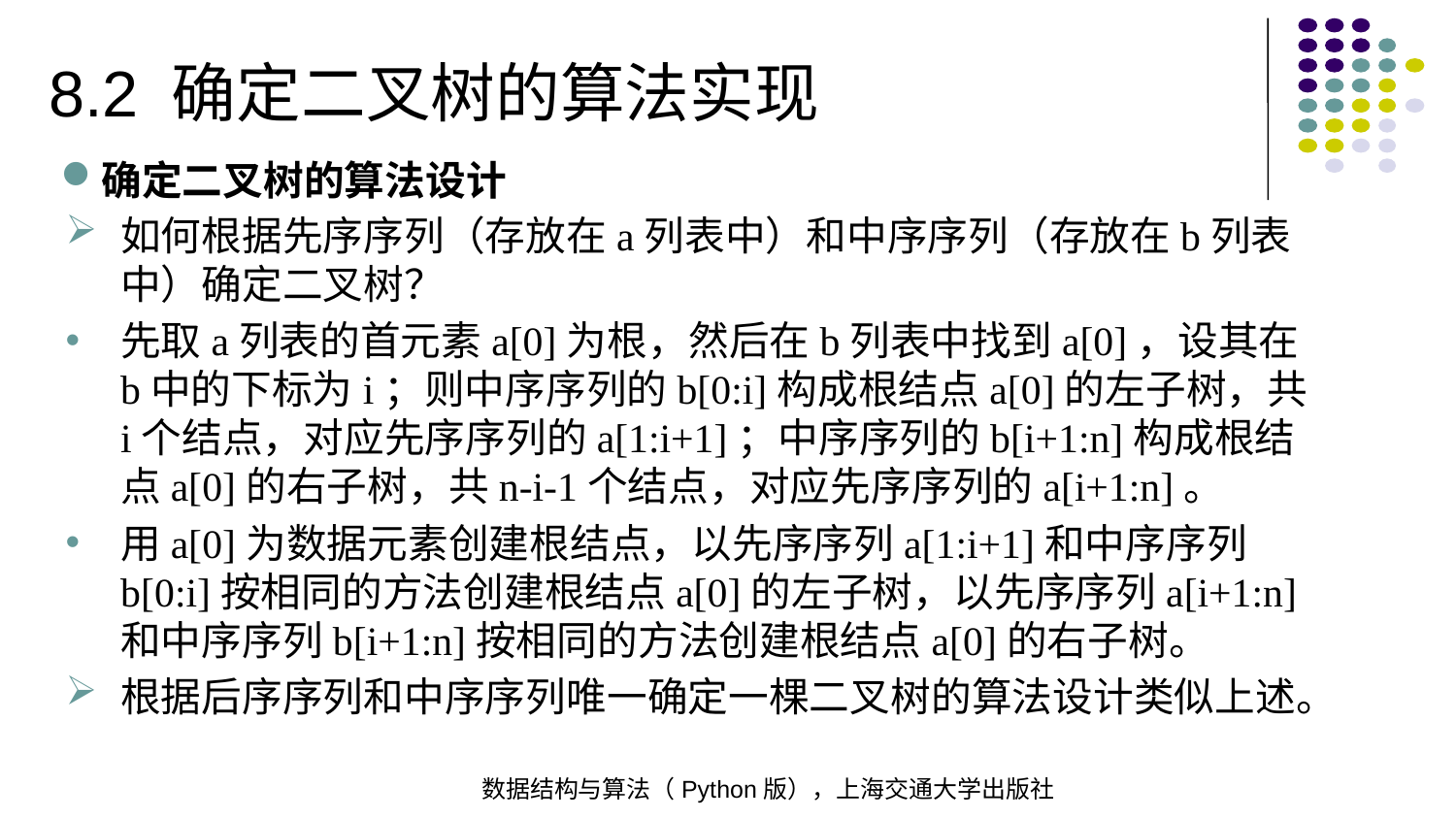

8.2 确定二叉树的算法实现
确定二叉树的算法设计
如何根据先序序列（存放在a列表中）和中序序列（存放在b列表中）确定二叉树？
先取a列表的首元素a[0]为根，然后在b列表中找到a[0]，设其在b中的下标为i；则中序序列的b[0:i]构成根结点a[0]的左子树，共i个结点，对应先序序列的a[1:i+1]；中序序列的b[i+1:n]构成根结点a[0]的右子树，共n-i-1个结点，对应先序序列的a[i+1:n]。
用a[0]为数据元素创建根结点，以先序序列a[1:i+1]和中序序列b[0:i]按相同的方法创建根结点a[0]的左子树，以先序序列a[i+1:n]和中序序列b[i+1:n]按相同的方法创建根结点a[0]的右子树。
根据后序序列和中序序列唯一确定一棵二叉树的算法设计类似上述。